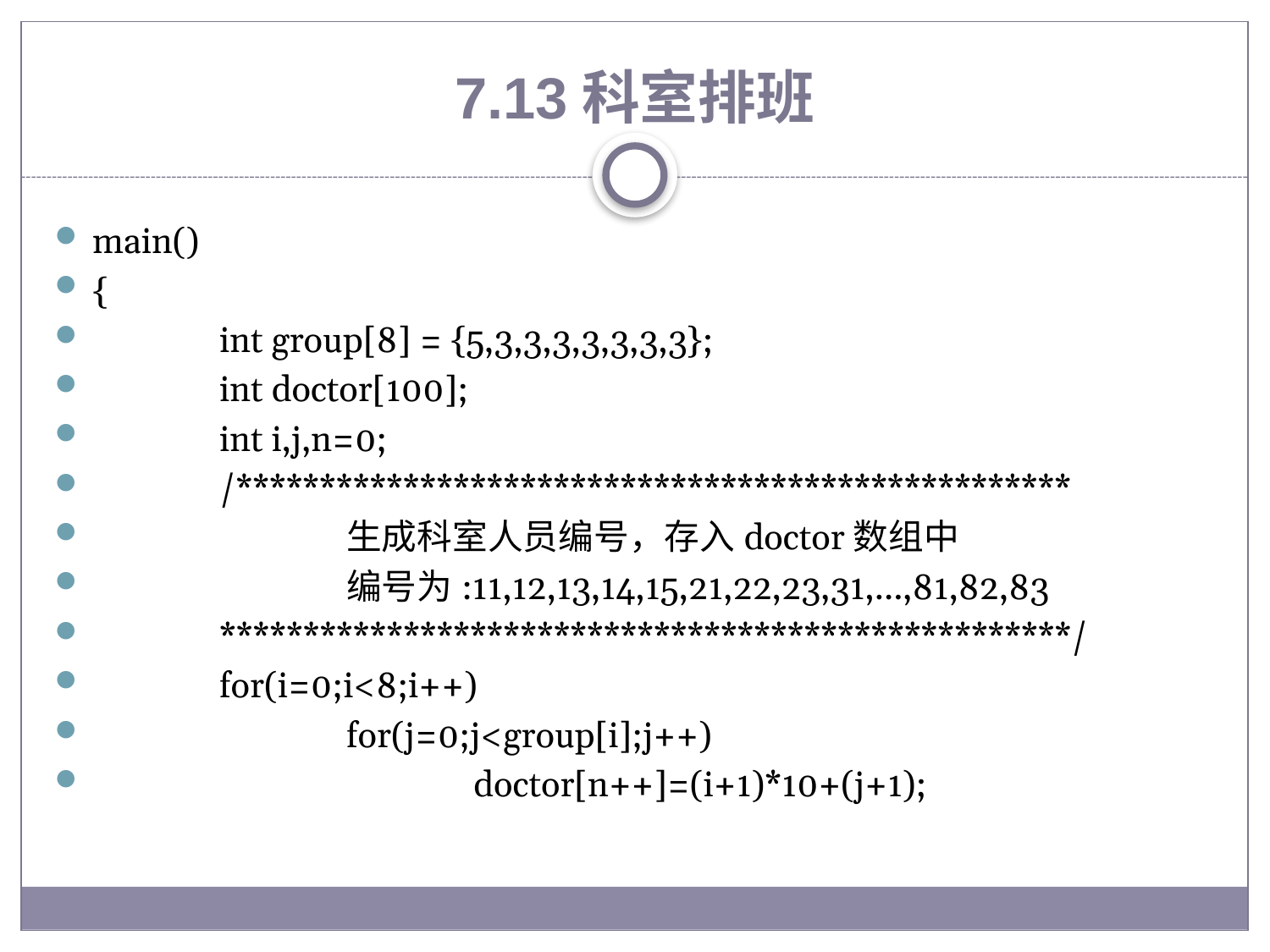

# 7.13	科室排班
main()
{
	int group[8] = {5,3,3,3,3,3,3,3};
	int doctor[100];
	int i,j,n=0;
	/**************************************************
		生成科室人员编号，存入doctor数组中
		编号为:11,12,13,14,15,21,22,23,31,...,81,82,83
	***************************************************/
	for(i=0;i<8;i++)
		for(j=0;j<group[i];j++)
			doctor[n++]=(i+1)*10+(j+1);